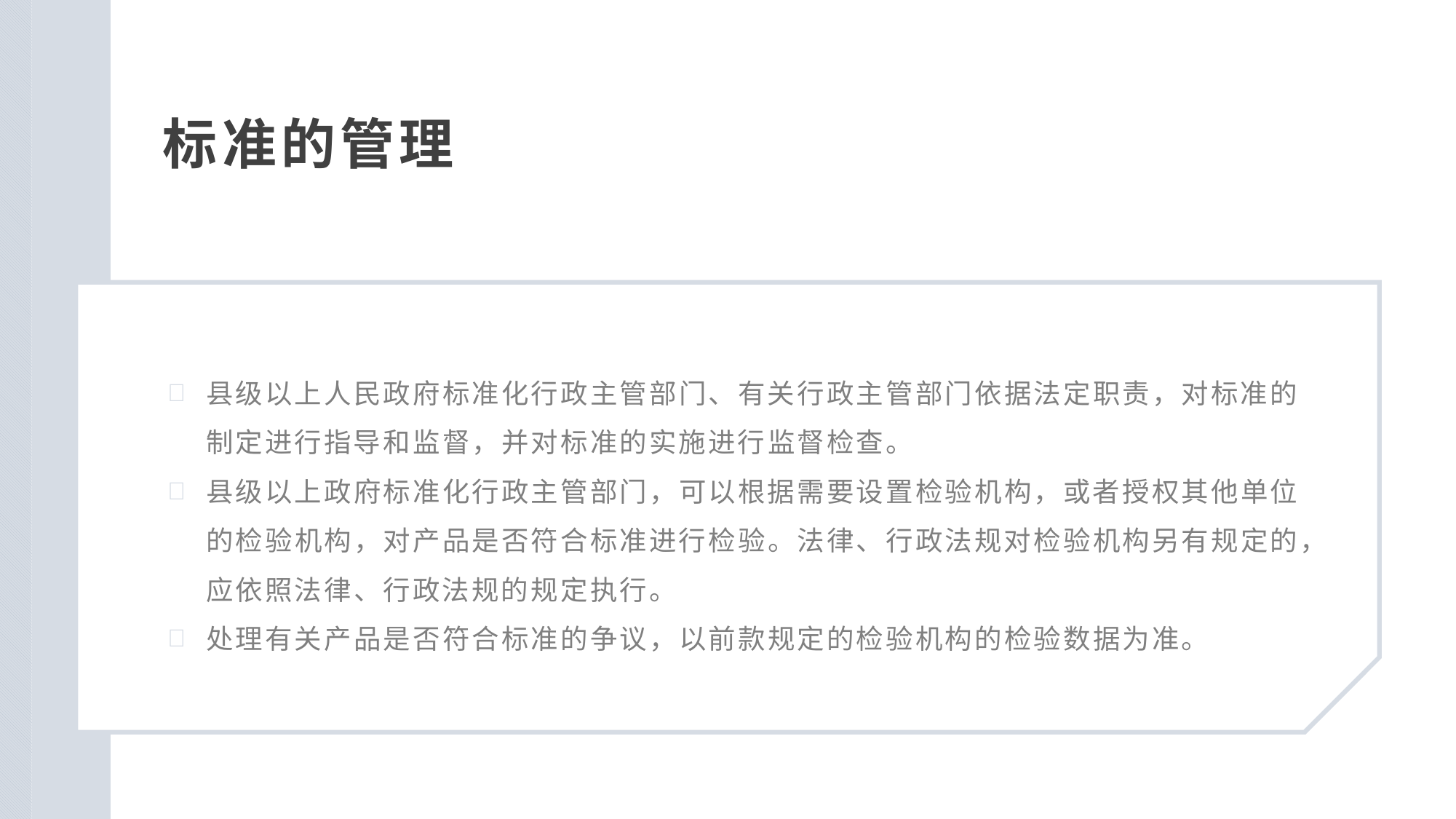

标准的管理
县级以上人民政府标准化行政主管部门、有关行政主管部门依据法定职责，对标准的制定进行指导和监督，并对标准的实施进行监督检查。
县级以上政府标准化行政主管部门，可以根据需要设置检验机构，或者授权其他单位的检验机构，对产品是否符合标准进行检验。法律、行政法规对检验机构另有规定的，应依照法律、行政法规的规定执行。
处理有关产品是否符合标准的争议，以前款规定的检验机构的检验数据为准。